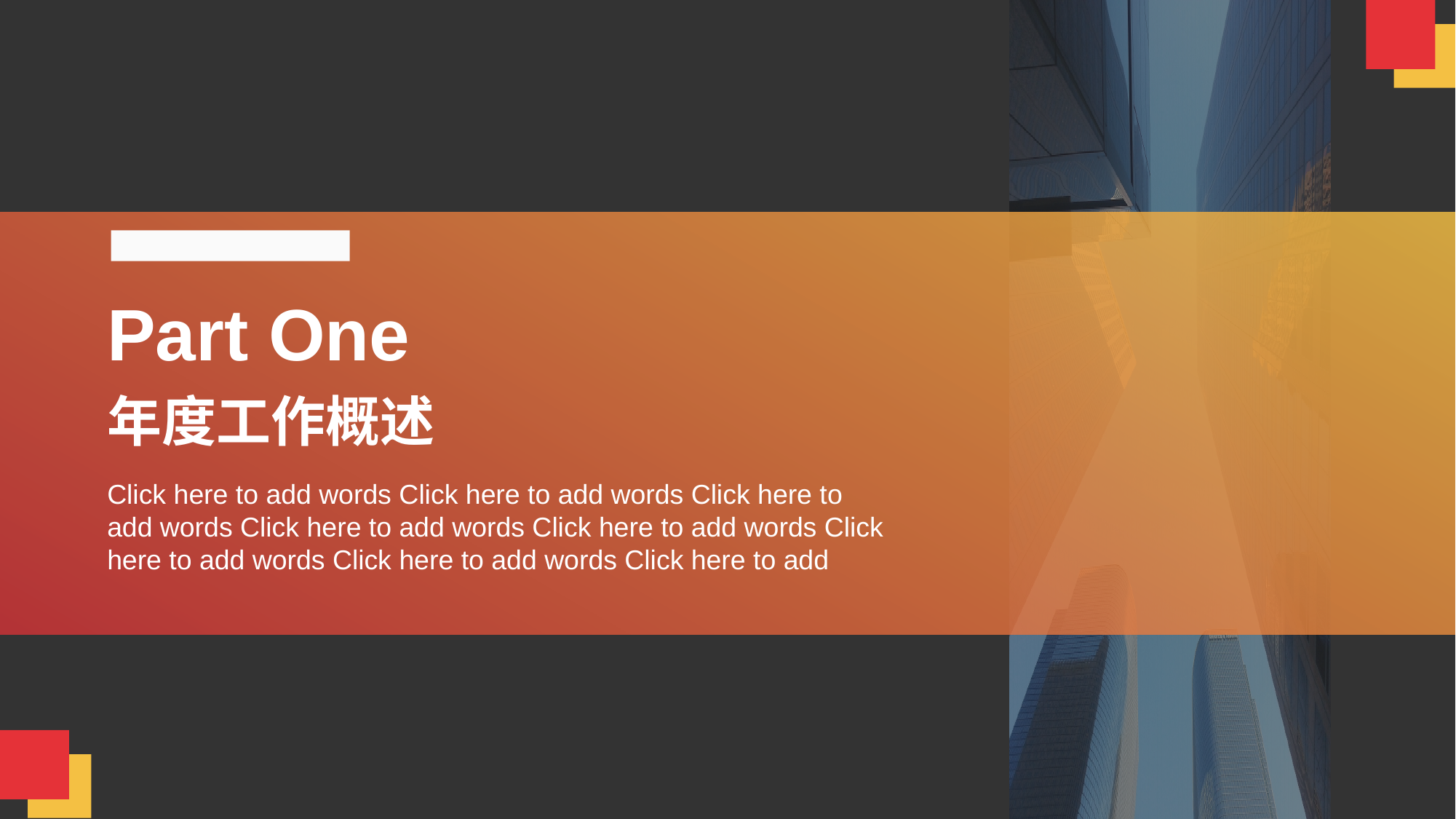

Part One
年度工作概述
Click here to add words Click here to add words Click here to add words Click here to add words Click here to add words Click here to add words Click here to add words Click here to add